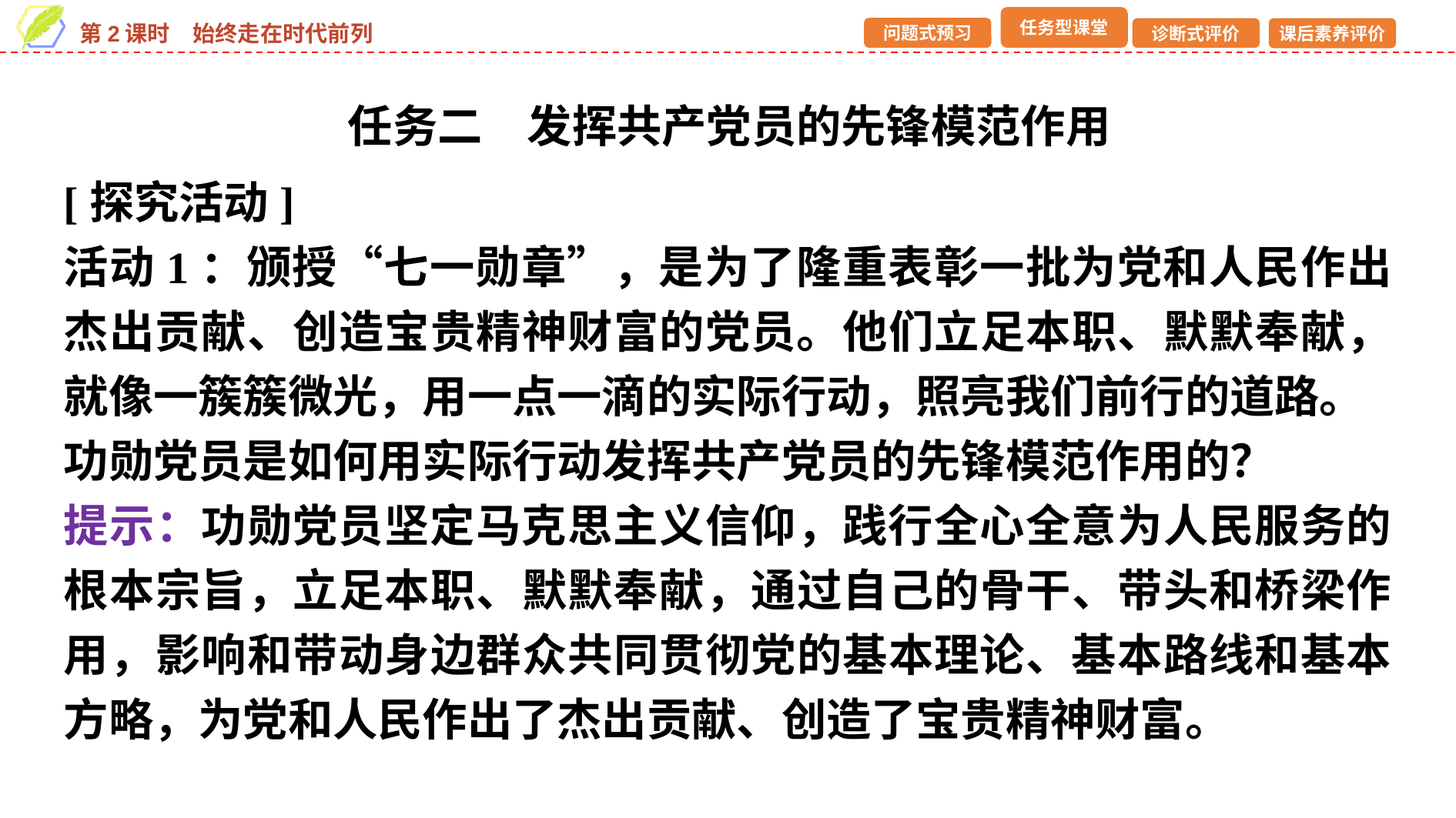

任务二　发挥共产党员的先锋模范作用
[探究活动]
活动1：颁授“七一勋章”，是为了隆重表彰一批为党和人民作出杰出贡献、创造宝贵精神财富的党员。他们立足本职、默默奉献，就像一簇簇微光，用一点一滴的实际行动，照亮我们前行的道路。
功勋党员是如何用实际行动发挥共产党员的先锋模范作用的？
提示：功勋党员坚定马克思主义信仰，践行全心全意为人民服务的根本宗旨，立足本职、默默奉献，通过自己的骨干、带头和桥梁作用，影响和带动身边群众共同贯彻党的基本理论、基本路线和基本方略，为党和人民作出了杰出贡献、创造了宝贵精神财富。